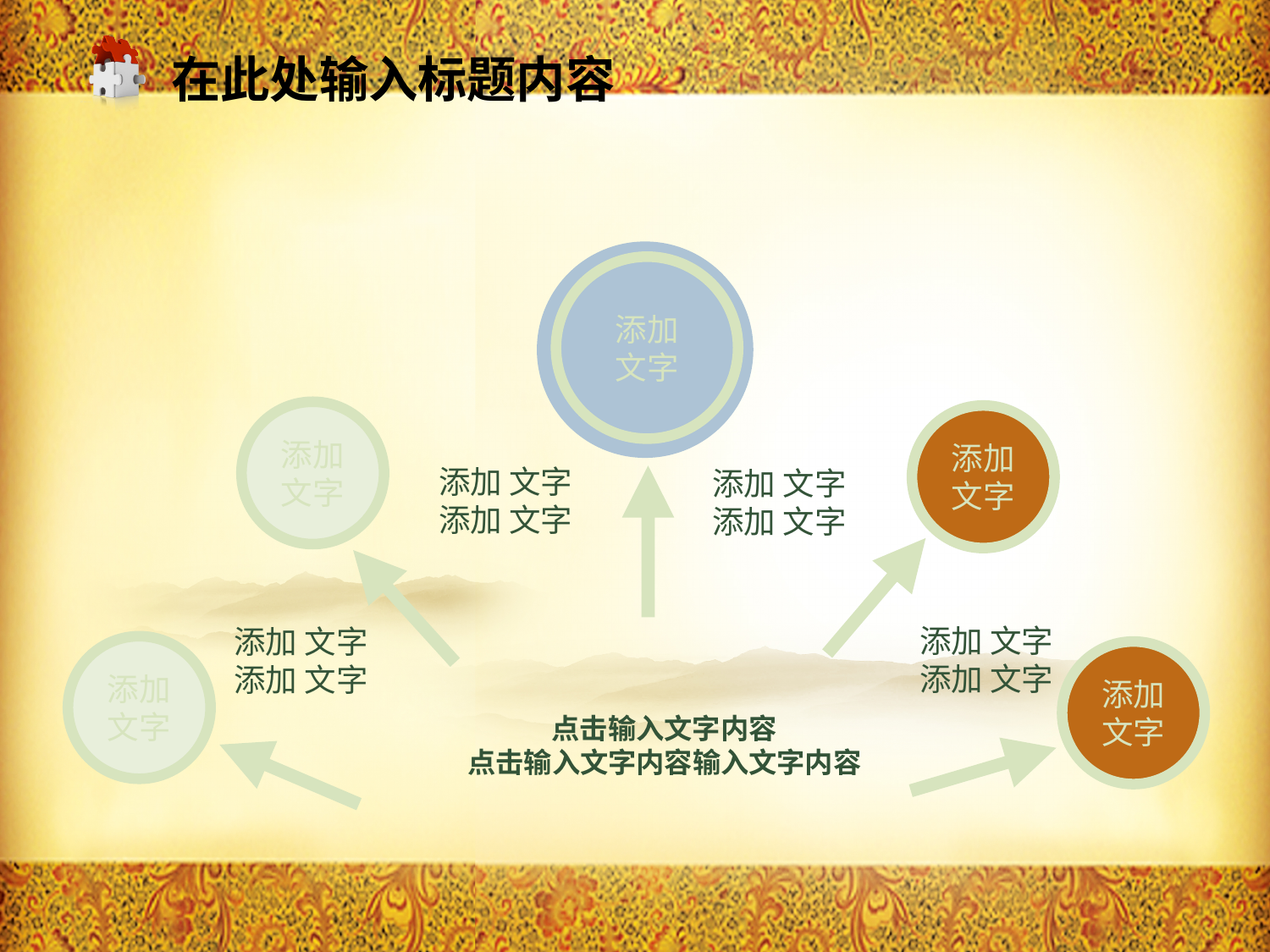

在此处输入标题内容

添加
文字
添加
文字
添加
文字

添加
文字
添加
文字

添加 文字
添加 文字
添加 文字
添加 文字
添加 文字
添加 文字
添加 文字
添加 文字
点击输入文字内容
点击输入文字内容输入文字内容